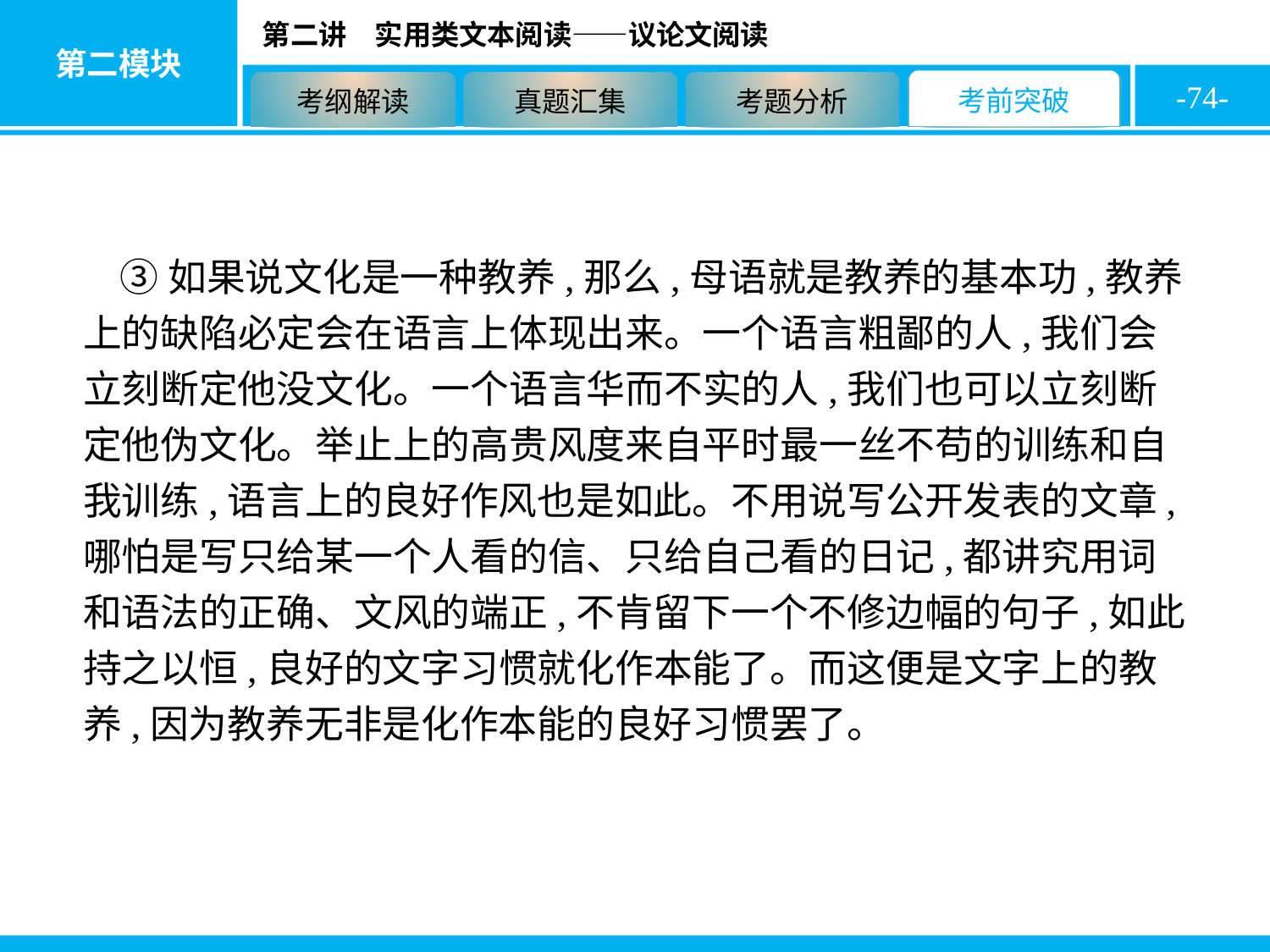

-74-
③如果说文化是一种教养,那么,母语就是教养的基本功,教养上的缺陷必定会在语言上体现出来。一个语言粗鄙的人,我们会立刻断定他没文化。一个语言华而不实的人,我们也可以立刻断定他伪文化。举止上的高贵风度来自平时最一丝不苟的训练和自我训练,语言上的良好作风也是如此。不用说写公开发表的文章,哪怕是写只给某一个人看的信、只给自己看的日记,都讲究用词和语法的正确、文风的端正,不肯留下一个不修边幅的句子,如此持之以恒,良好的文字习惯就化作本能了。而这便是文字上的教养,因为教养无非是化作本能的良好习惯罢了。